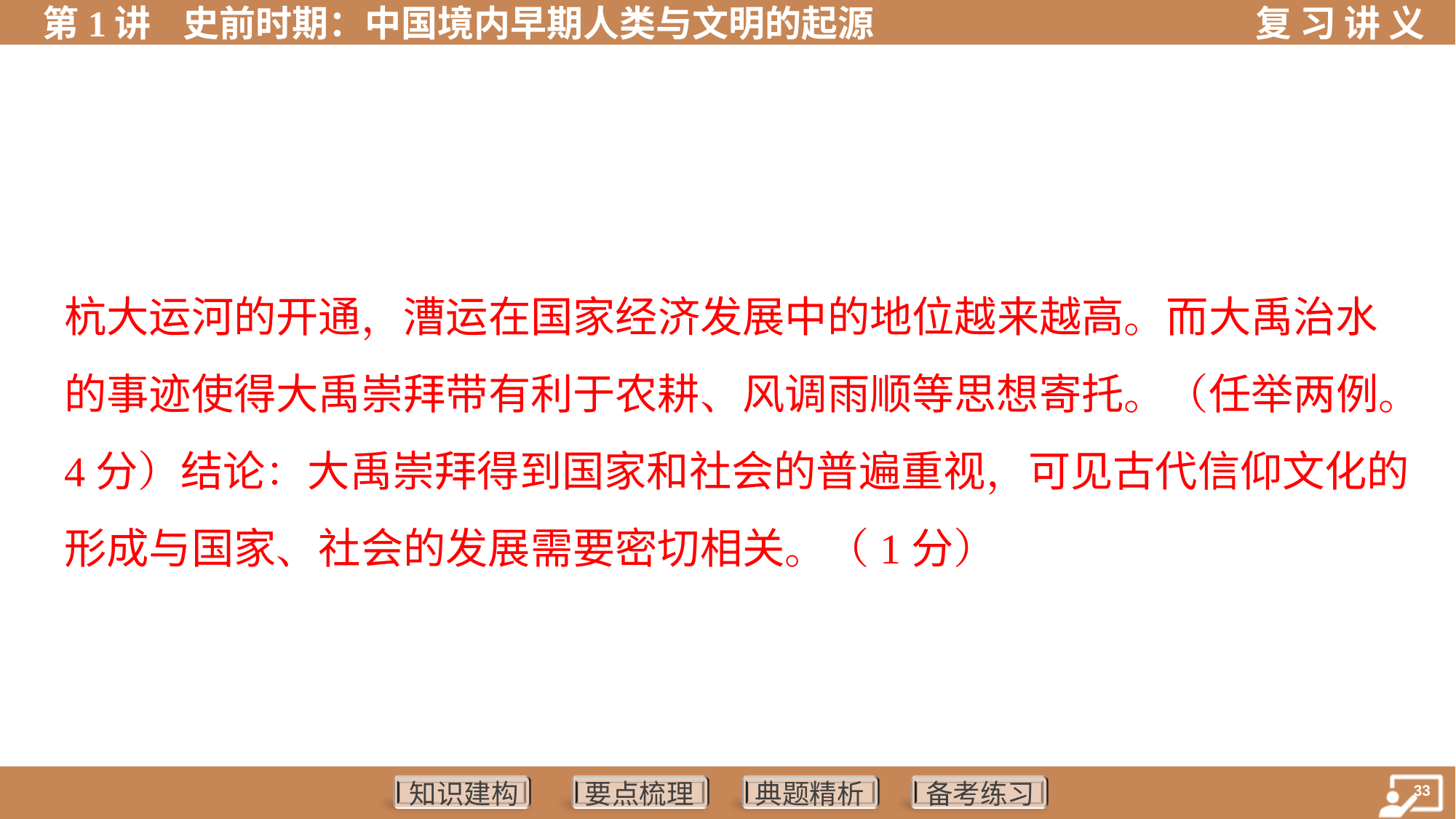

杭大运河的开通，漕运在国家经济发展中的地位越来越高。而大禹治水
的事迹使得大禹崇拜带有利于农耕、风调雨顺等思想寄托。（任举两例。
4分）结论：大禹崇拜得到国家和社会的普遍重视，可见古代信仰文化的
形成与国家、社会的发展需要密切相关。（1分）